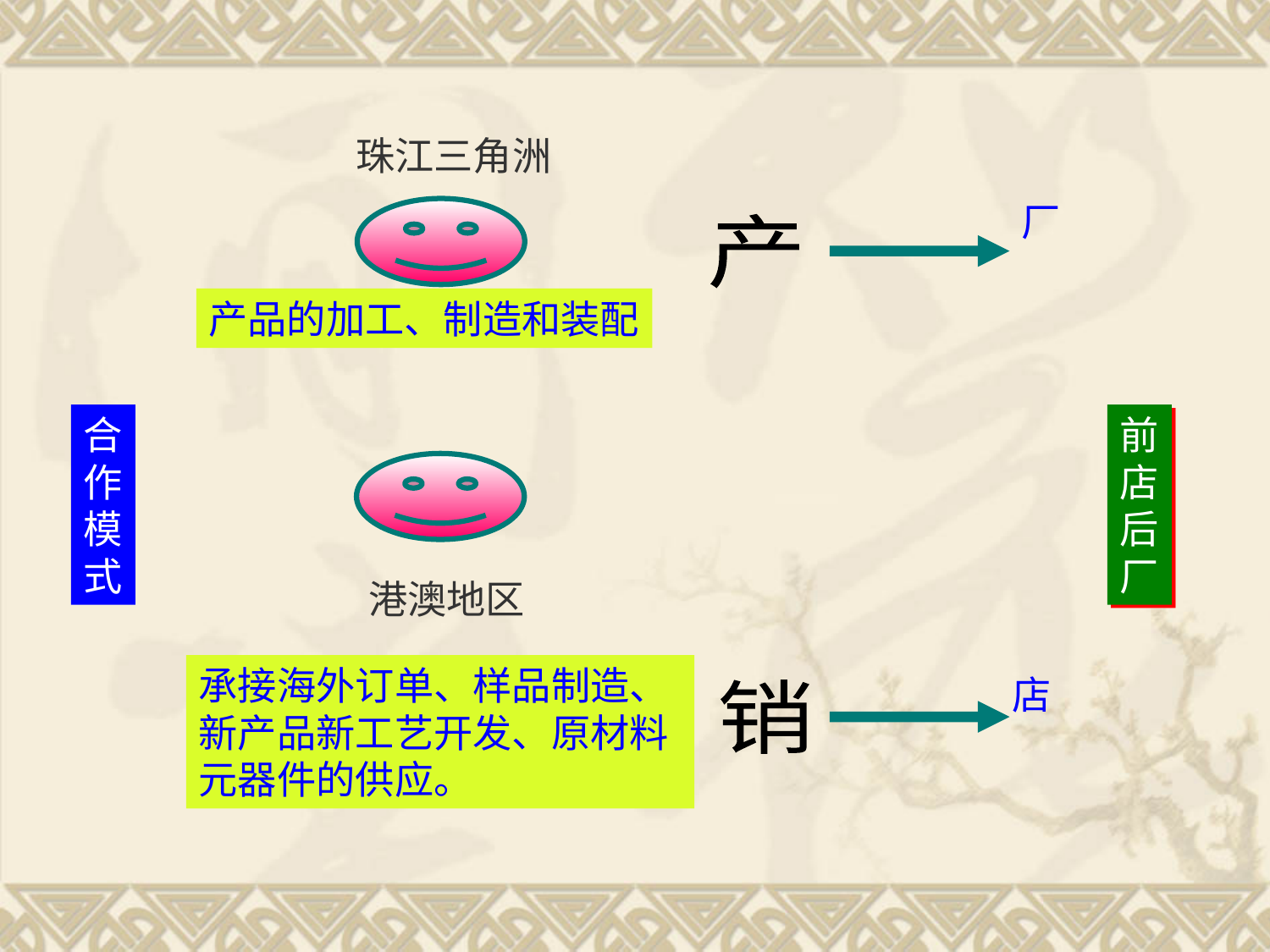

珠江三角洲
厂

产
产品的加工、制造和装配
合
作
模
式
前
店
后
厂

港澳地区
承接海外订单、样品制造、新产品新工艺开发、原材料元器件的供应。
店

销